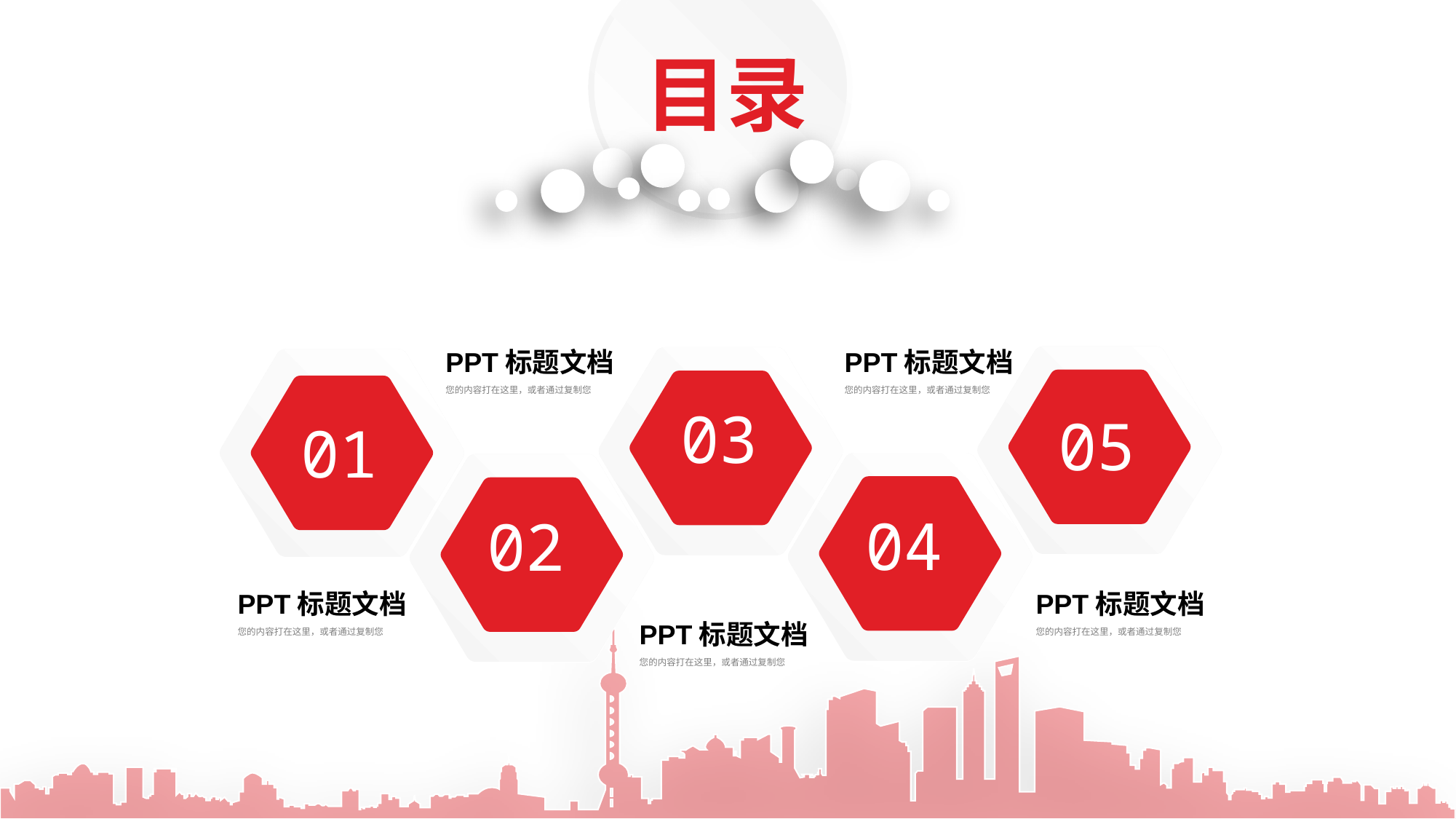

目录

PPT标题文档
PPT标题文档

05

03

01

04

02
您的内容打在这里，或者通过复制您
您的内容打在这里，或者通过复制您
PPT标题文档
PPT标题文档
PPT标题文档
您的内容打在这里，或者通过复制您
您的内容打在这里，或者通过复制您
您的内容打在这里，或者通过复制您